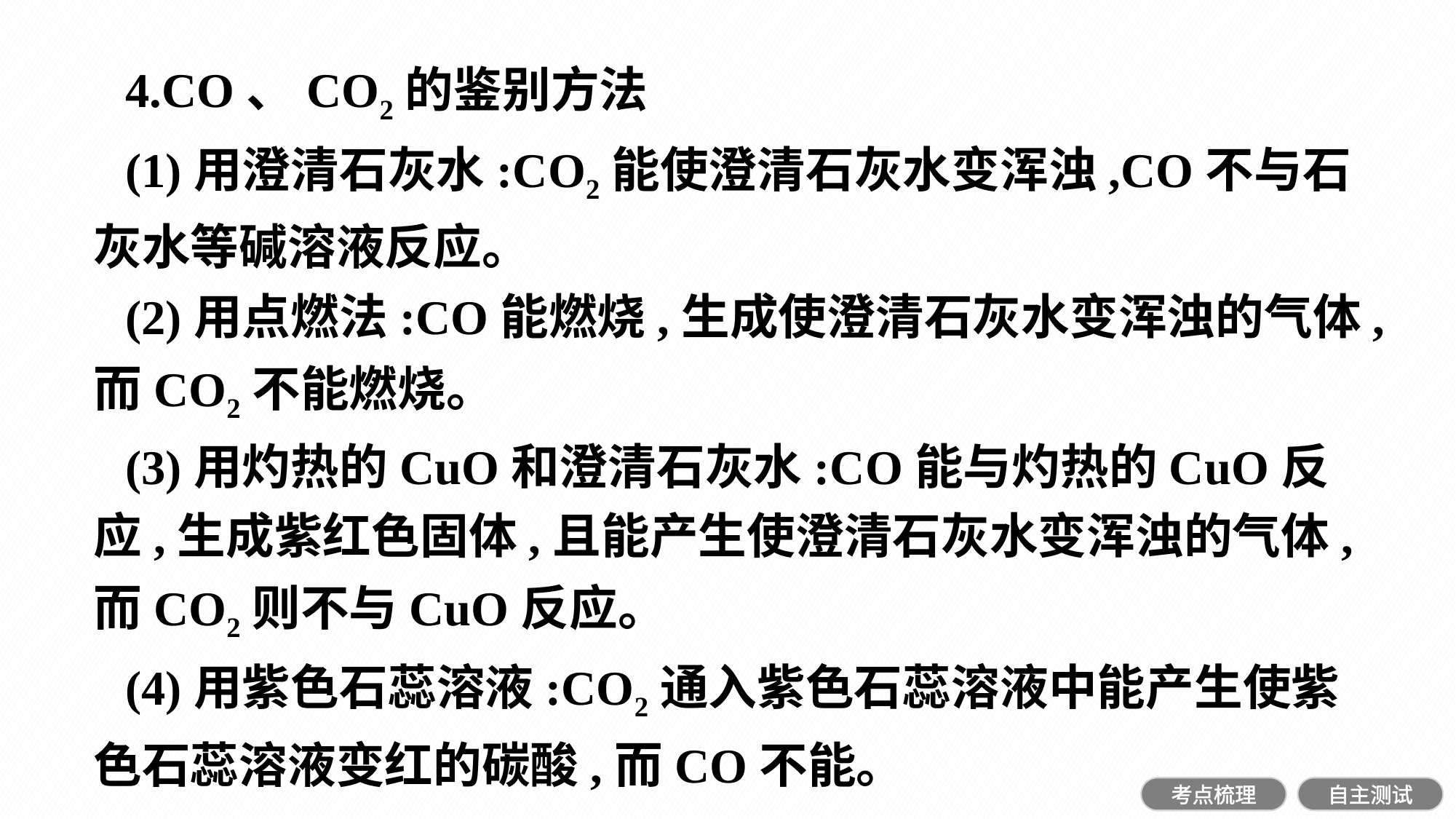

4.CO、CO2的鉴别方法
(1)用澄清石灰水:CO2能使澄清石灰水变浑浊,CO不与石灰水等碱溶液反应。
(2)用点燃法:CO能燃烧,生成使澄清石灰水变浑浊的气体,而CO2不能燃烧。
(3)用灼热的CuO和澄清石灰水:CO能与灼热的CuO反应,生成紫红色固体,且能产生使澄清石灰水变浑浊的气体,而CO2则不与CuO反应。
(4)用紫色石蕊溶液:CO2通入紫色石蕊溶液中能产生使紫色石蕊溶液变红的碳酸,而CO不能。